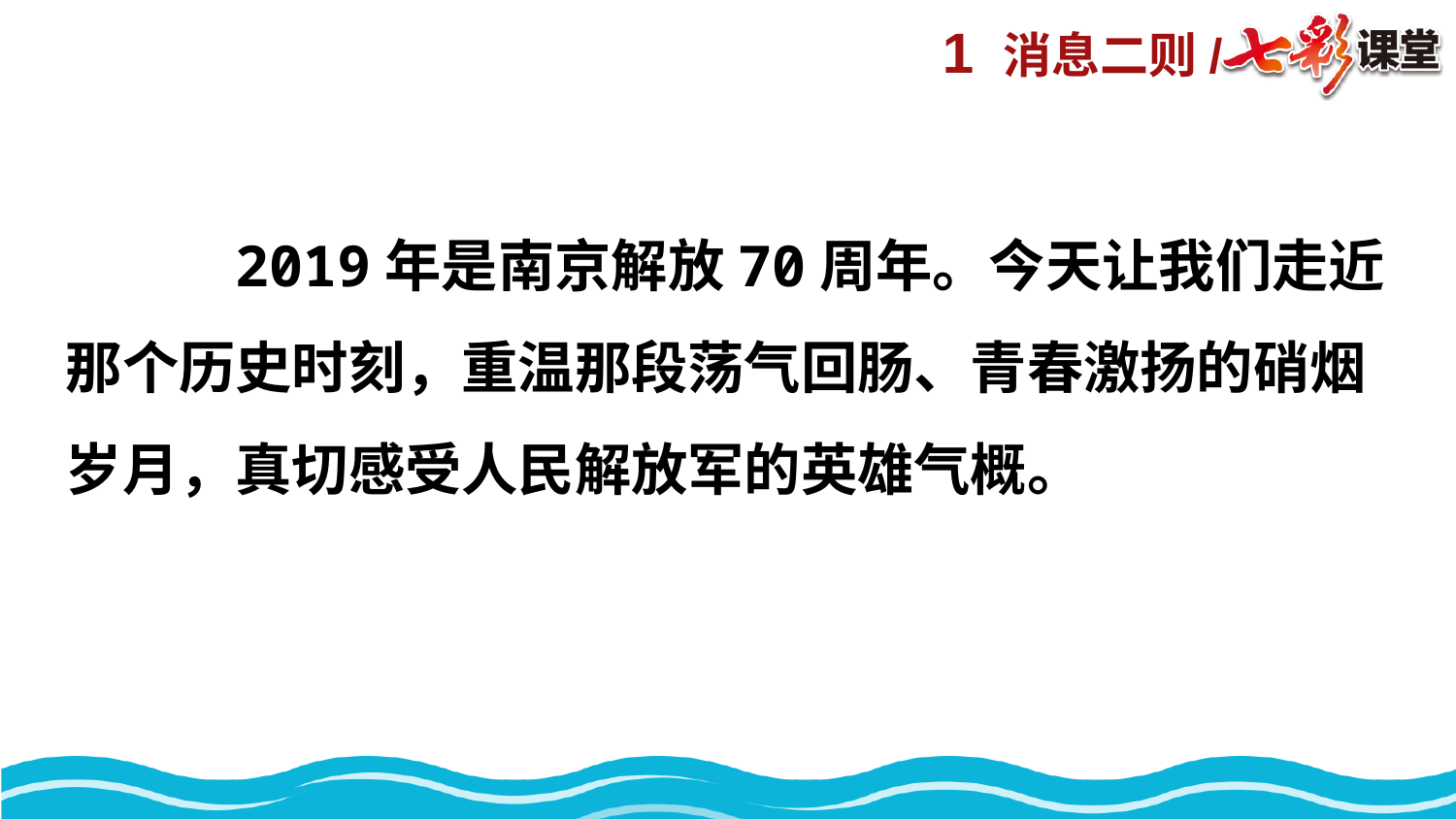

2019年是南京解放70周年。今天让我们走近那个历史时刻，重温那段荡气回肠、青春激扬的硝烟岁月，真切感受人民解放军的英雄气概。